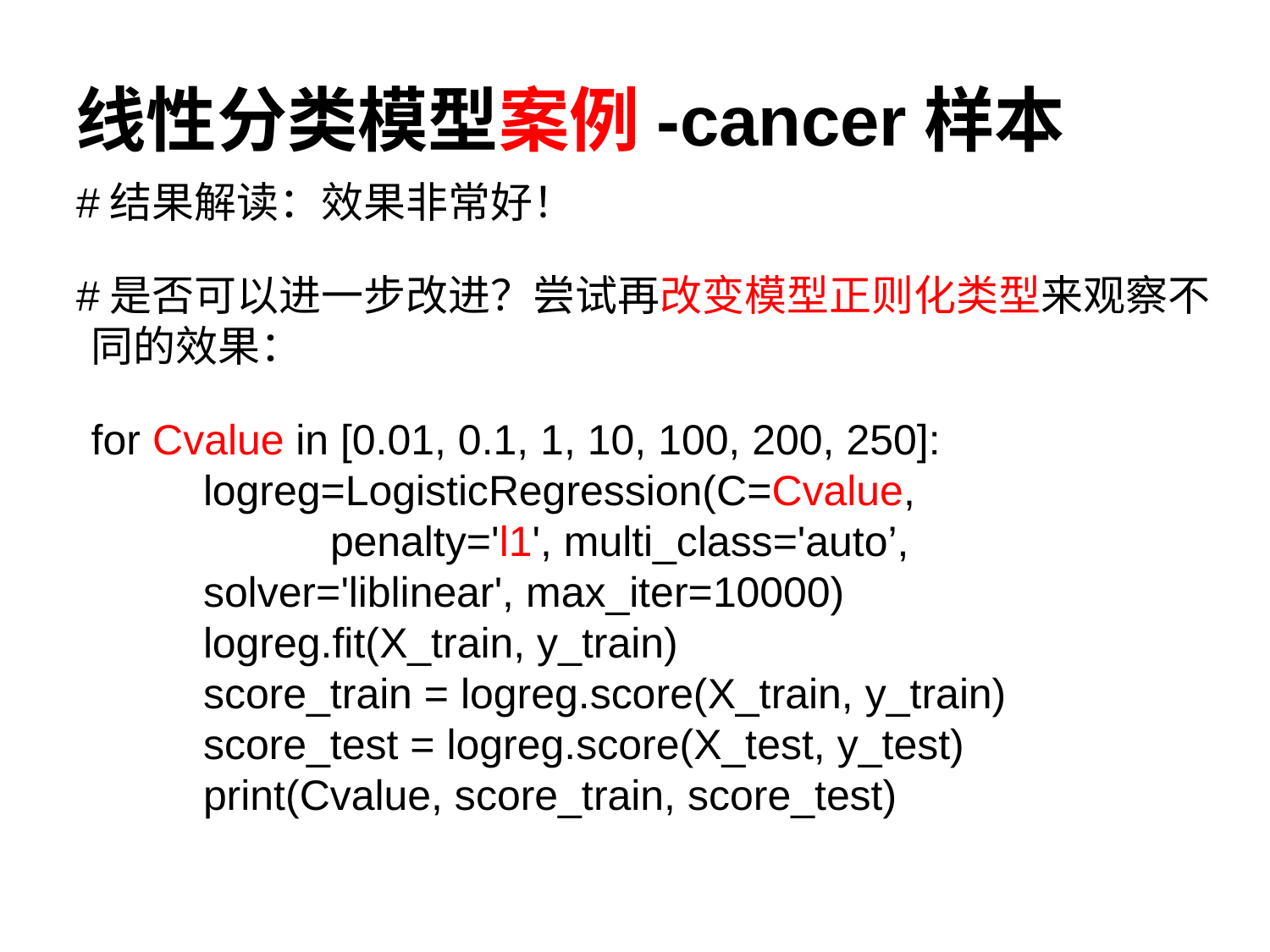

# 线性分类模型案例-cancer样本
#结果解读：效果非常好！
#是否可以进一步改进？尝试再改变模型正则化类型来观察不同的效果：
	for Cvalue in [0.01, 0.1, 1, 10, 100, 200, 250]:
	logreg=LogisticRegression(C=Cvalue,
		penalty='l1', multi_class='auto’, 				solver='liblinear', max_iter=10000)
    	logreg.fit(X_train, y_train)
    	score_train = logreg.score(X_train, y_train)
    	score_test = logreg.score(X_test, y_test)
    	print(Cvalue, score_train, score_test)